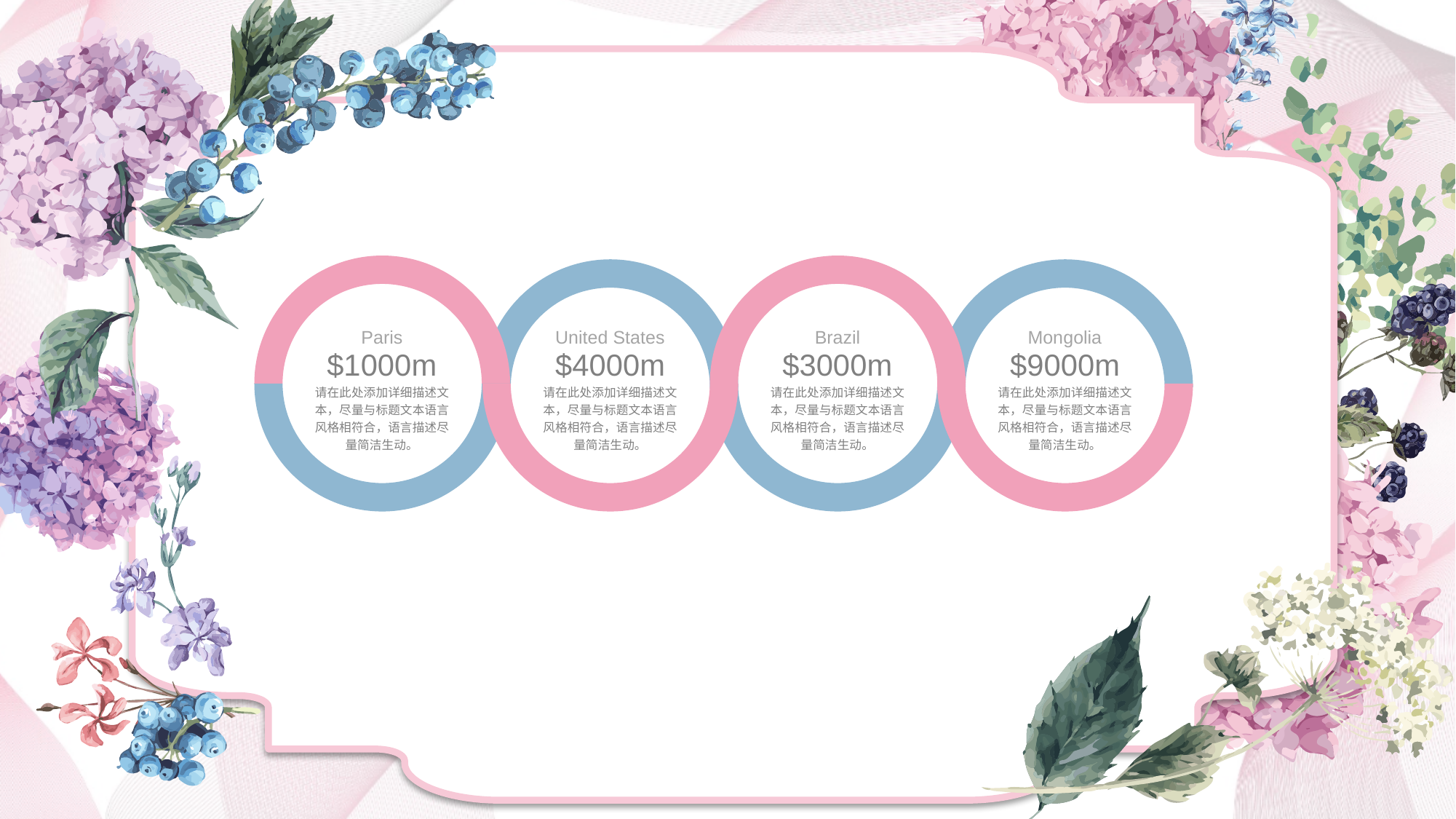

Paris
$1000m
请在此处添加详细描述文本，尽量与标题文本语言风格相符合，语言描述尽量简洁生动。
United States
$4000m
请在此处添加详细描述文本，尽量与标题文本语言风格相符合，语言描述尽量简洁生动。
Brazil
$3000m
请在此处添加详细描述文本，尽量与标题文本语言风格相符合，语言描述尽量简洁生动。
Mongolia
$9000m
请在此处添加详细描述文本，尽量与标题文本语言风格相符合，语言描述尽量简洁生动。